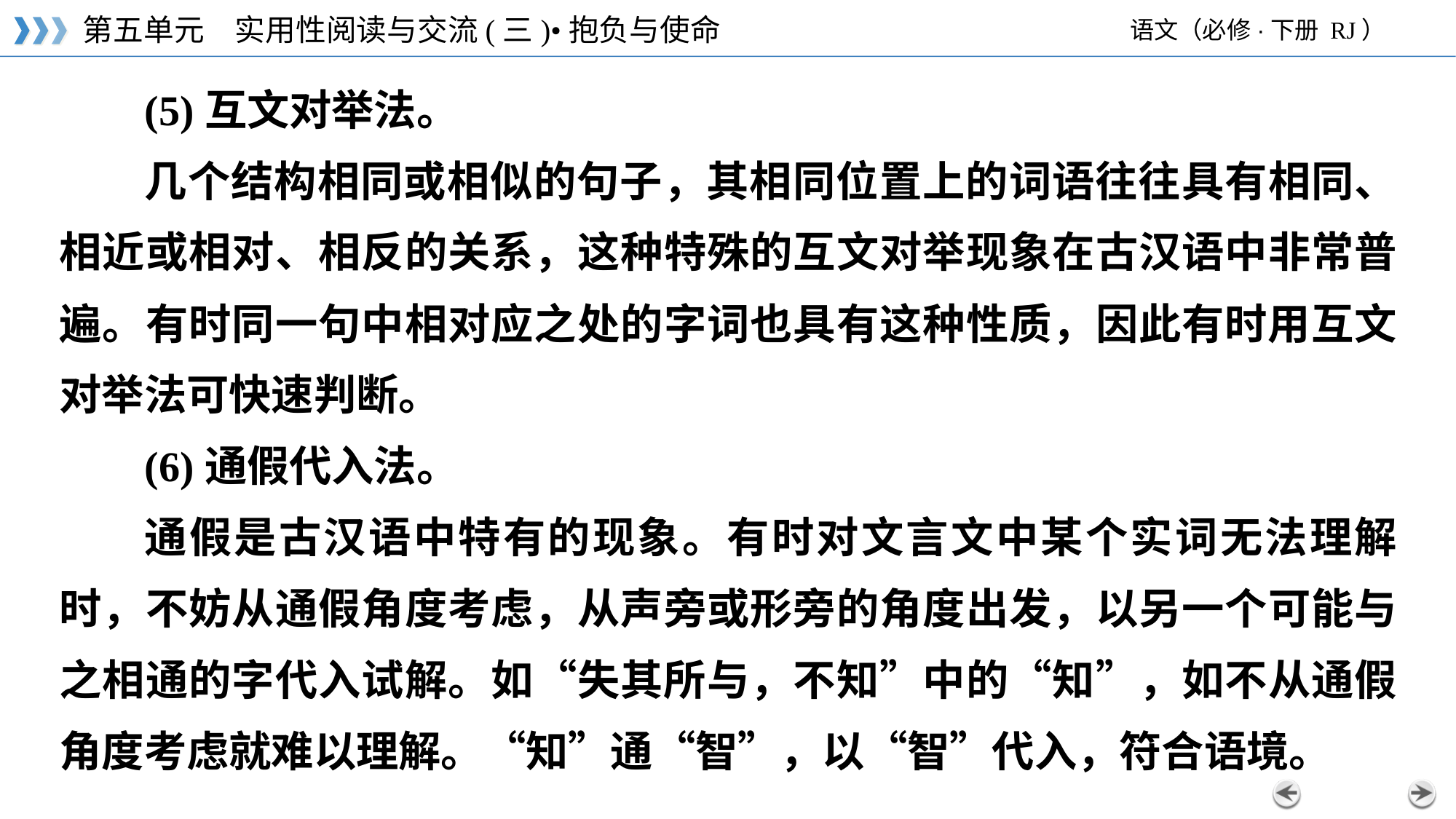

(5)互文对举法。
几个结构相同或相似的句子，其相同位置上的词语往往具有相同、相近或相对、相反的关系，这种特殊的互文对举现象在古汉语中非常普遍。有时同一句中相对应之处的字词也具有这种性质，因此有时用互文对举法可快速判断。
(6)通假代入法。
通假是古汉语中特有的现象。有时对文言文中某个实词无法理解时，不妨从通假角度考虑，从声旁或形旁的角度出发，以另一个可能与之相通的字代入试解。如“失其所与，不知”中的“知”，如不从通假角度考虑就难以理解。“知”通“智”，以“智”代入，符合语境。